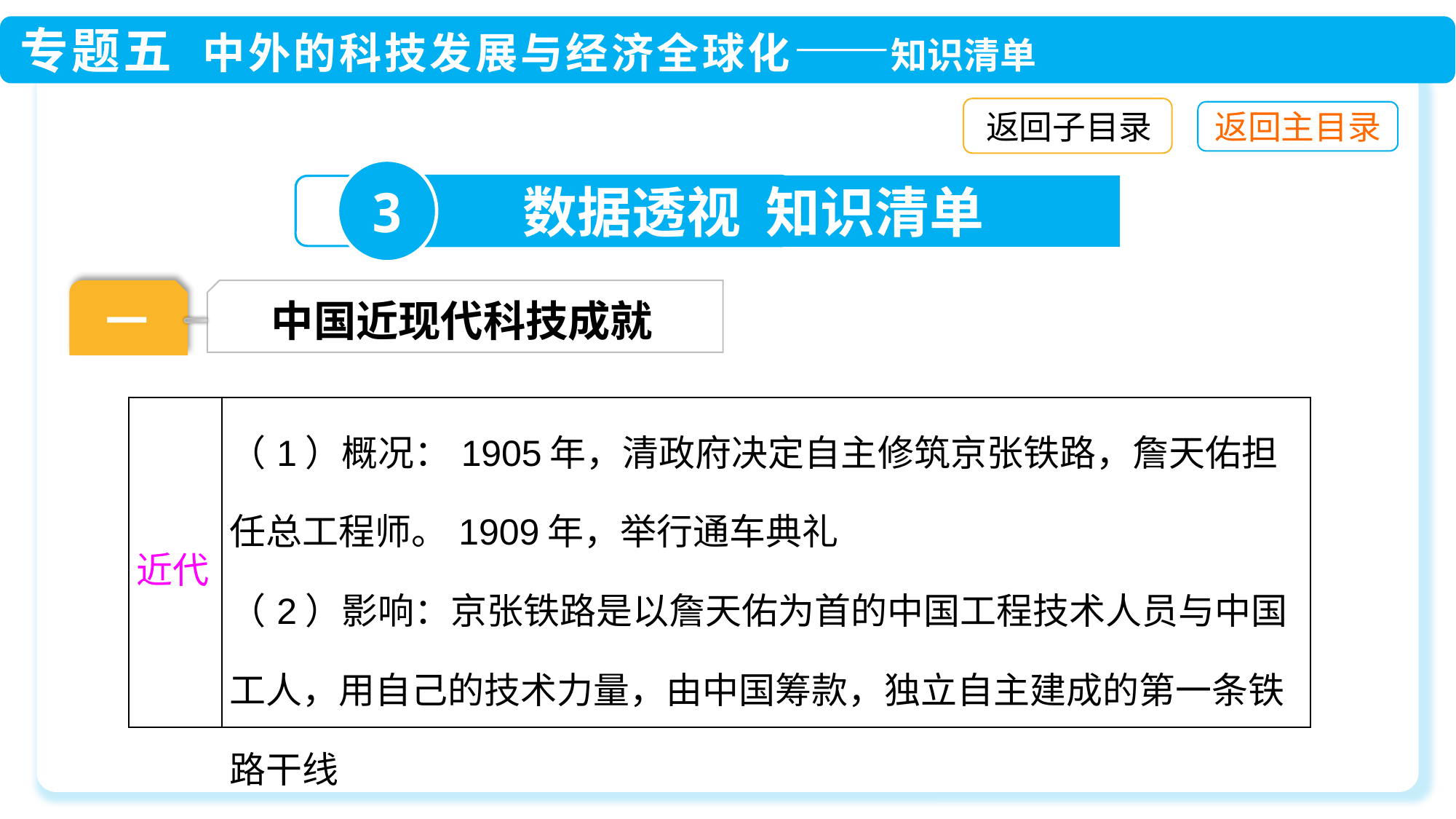

返回子目录
3

数据透视  知识清单
一
中国近现代科技成就

| 近代 | （1）概况：1905年，清政府决定自主修筑京张铁路，詹天佑担任总工程师。1909年，举行通车典礼 （2）影响：京张铁路是以詹天佑为首的中国工程技术人员与中国工人，用自己的技术力量，由中国筹款，独立自主建成的第一条铁路干线 |
| --- | --- |